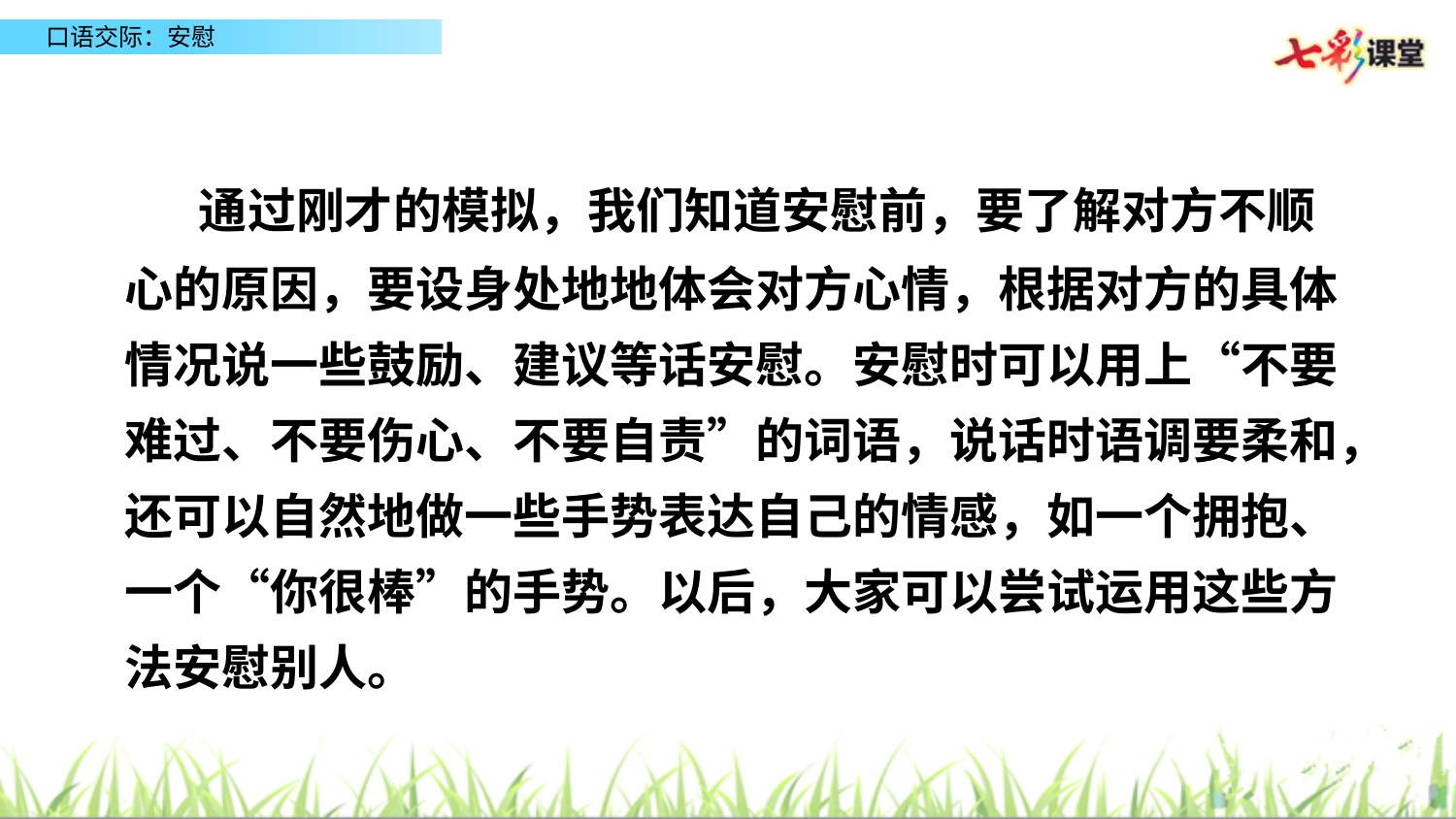

通过刚才的模拟，我们知道安慰前，要了解对方不顺心的原因，要设身处地地体会对方心情，根据对方的具体情况说一些鼓励、建议等话安慰。安慰时可以用上“不要难过、不要伤心、不要自责”的词语，说话时语调要柔和，还可以自然地做一些手势表达自己的情感，如一个拥抱、一个“你很棒”的手势。以后，大家可以尝试运用这些方法安慰别人。